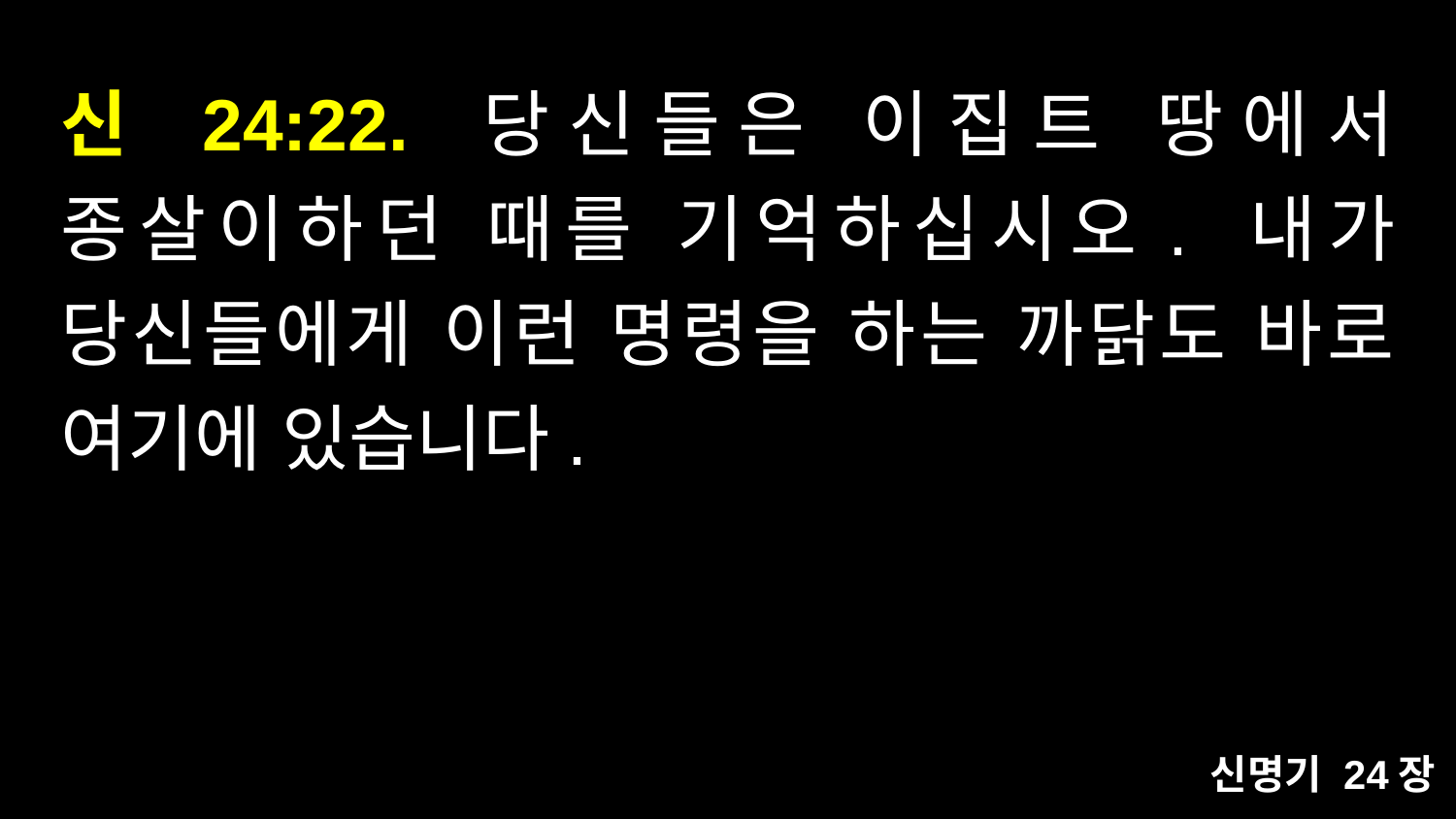

# 신 24:22. 당신들은 이집트 땅에서 종살이하던 때를 기억하십시오. 내가 당신들에게 이런 명령을 하는 까닭도 바로 여기에 있습니다.
신명기 24장